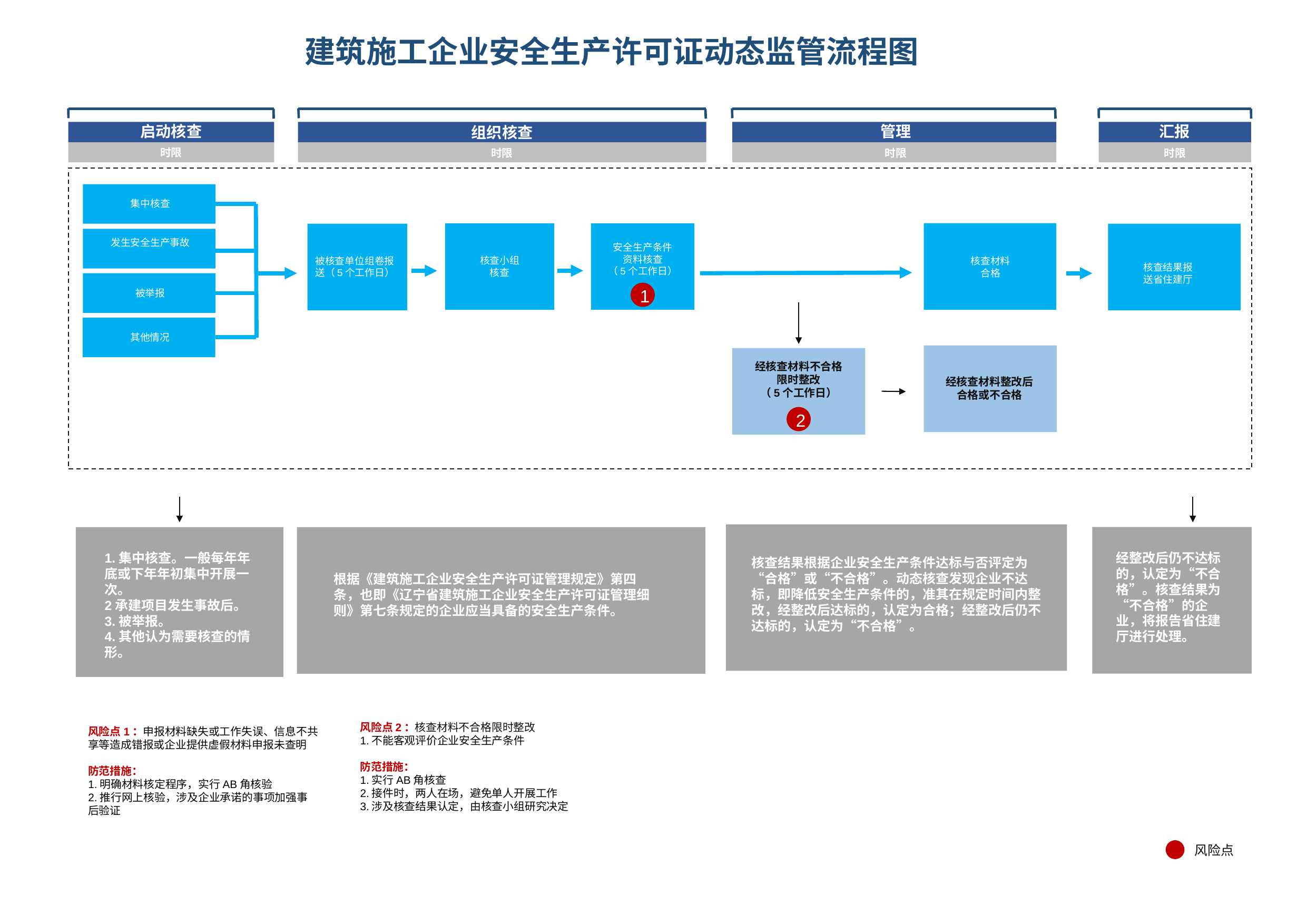

# 建筑施工企业安全生产许可证动态监管流程图
启动核查

时限
组织核查

时限
管理

时限
汇报

时限

集中核查

发生安全生产事故

被举报

其他情况

安全生产条件
资料核查
（5个工作日）
核查小组
核查
被核查单位组卷报送（5个工作日）
核查材料
合格
核查结果报送省住建厅
1

经核查材料不合格
限时整改
（5个工作日）
经核查材料整改后
合格或不合格

2

1.集中核查。一般每年年底或下年年初集中开展一次。
2承建项目发生事故后。
3.被举报。
4.其他认为需要核查的情形。
经整改后仍不达标的，认定为“不合格”。核查结果为“不合格”的企业，将报告省住建厅进行处理。
核查结果根据企业安全生产条件达标与否评定为“合格”或“不合格”。动态核查发现企业不达标，即降低安全生产条件的，准其在规定时间内整改，经整改后达标的，认定为合格；经整改后仍不达标的，认定为“不合格”。
根据《建筑施工企业安全生产许可证管理规定》第四条，也即《辽宁省建筑施工企业安全生产许可证管理细则》第七条规定的企业应当具备的安全生产条件。
风险点2：核查材料不合格限时整改
1.不能客观评价企业安全生产条件

防范措施：
1.实行AB角核查
2.接件时，两人在场，避免单人开展工作
3.涉及核查结果认定，由核查小组研究决定
风险点1：申报材料缺失或工作失误、信息不共享等造成错报或企业提供虚假材料申报未查明

防范措施：
1.明确材料核定程序，实行AB角核验
2.推行网上核验，涉及企业承诺的事项加强事后验证
风险点